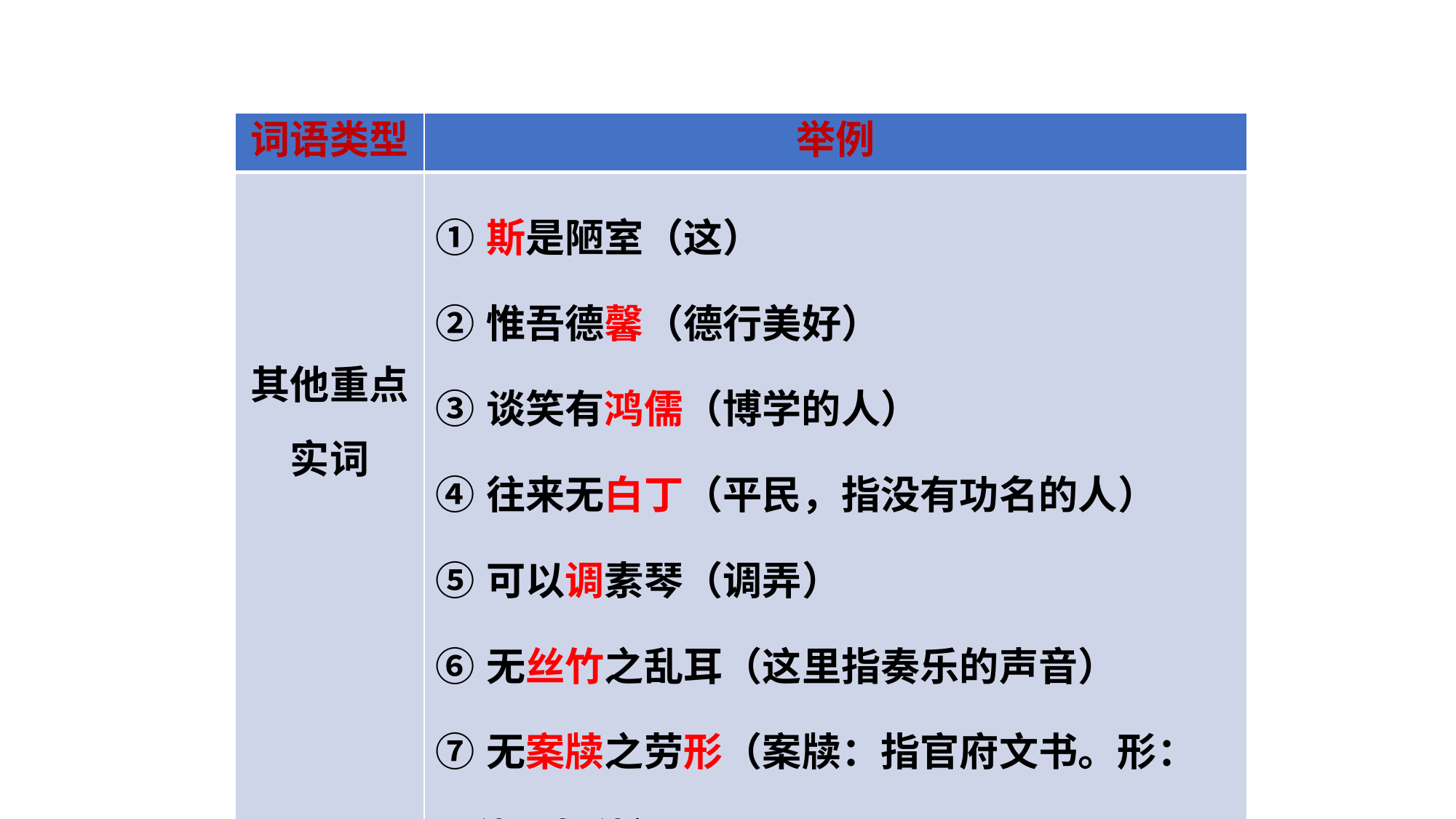

| 词语类型 | 举例 |
| --- | --- |
| 其他重点实词 | ①斯是陋室（这） ②惟吾德馨（德行美好） ③谈笑有鸿儒（博学的人） ④往来无白丁（平民，指没有功名的人） ⑤可以调素琴（调弄） ⑥无丝竹之乱耳（这里指奏乐的声音） ⑦无案牍之劳形（案牍：指官府文书。形：形体、躯体） |